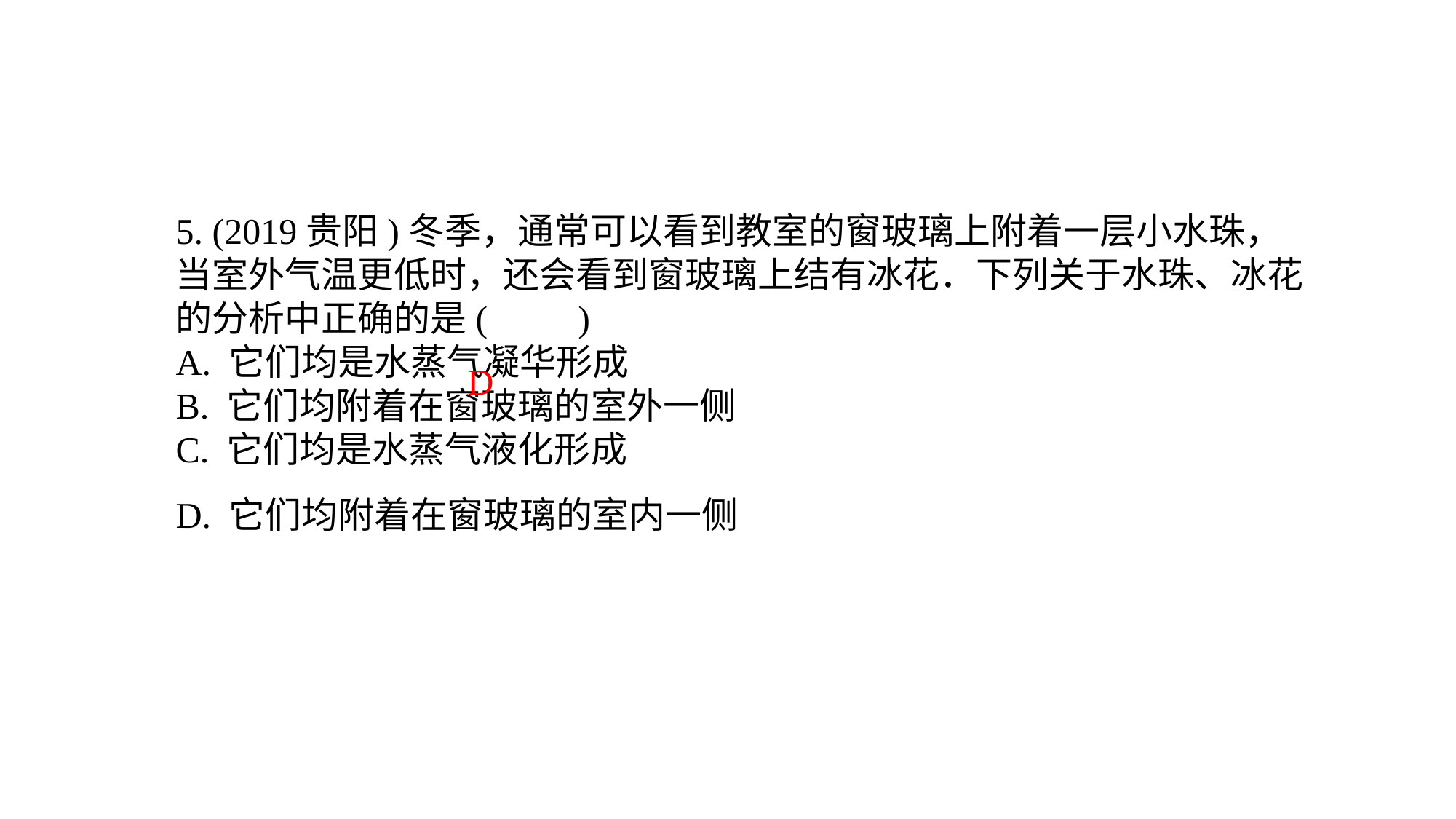

5. (2019贵阳)冬季，通常可以看到教室的窗玻璃上附着一层小水珠，当室外气温更低时，还会看到窗玻璃上结有冰花．下列关于水珠、冰花的分析中正确的是(　　)A. 它们均是水蒸气凝华形成B. 它们均附着在窗玻璃的室外一侧C. 它们均是水蒸气液化形成D. 它们均附着在窗玻璃的室内一侧
D